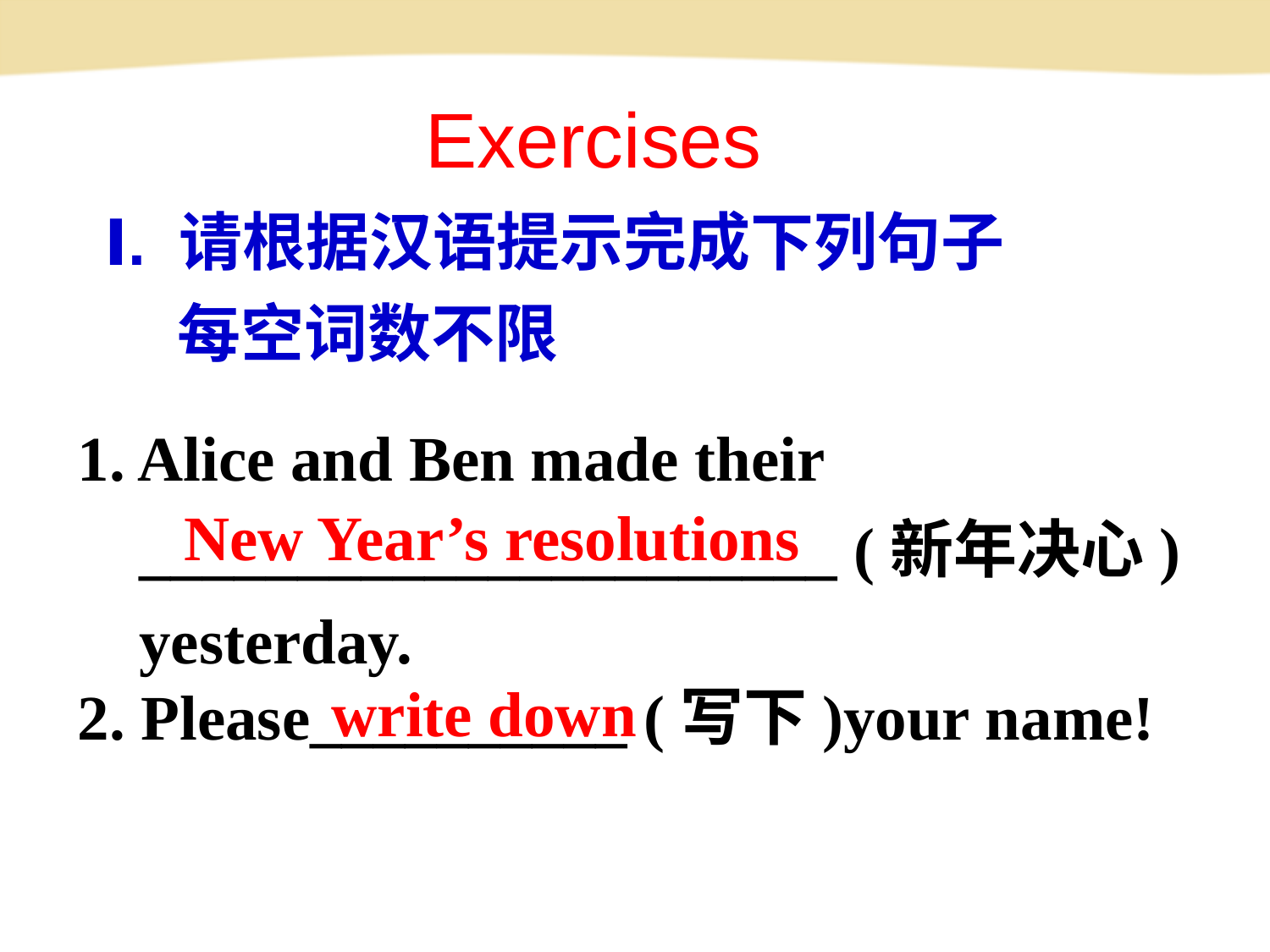

Exercises
Ⅰ. 请根据汉语提示完成下列句子
    每空词数不限
1. Alice and Ben made their ______________________ (新年决心) yesterday.
2. Please__________ (写下)your name!

New Year’s resolutions
write down